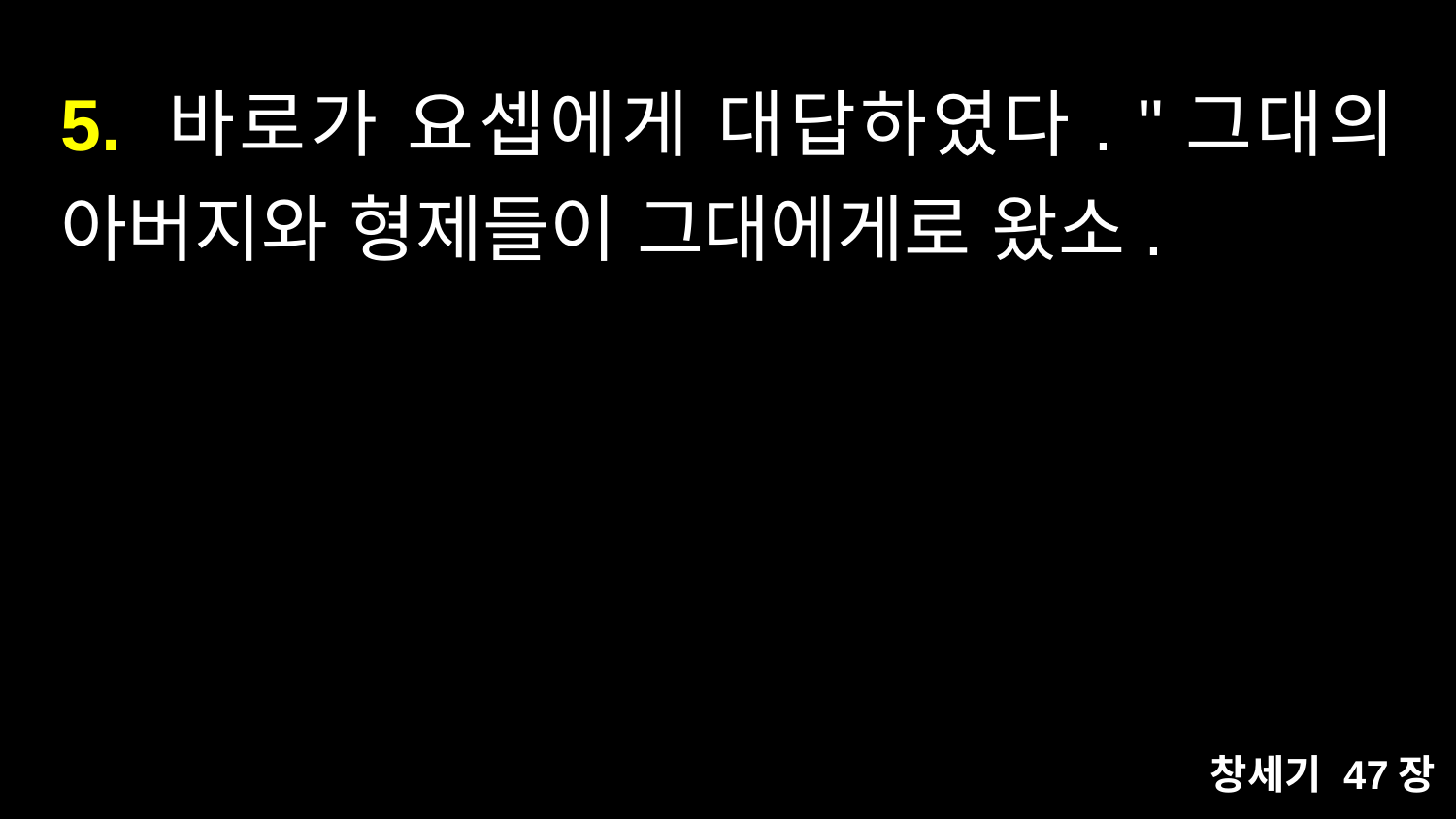

# 5. 바로가 요셉에게 대답하였다. "그대의 아버지와 형제들이 그대에게로 왔소.
창세기 47장